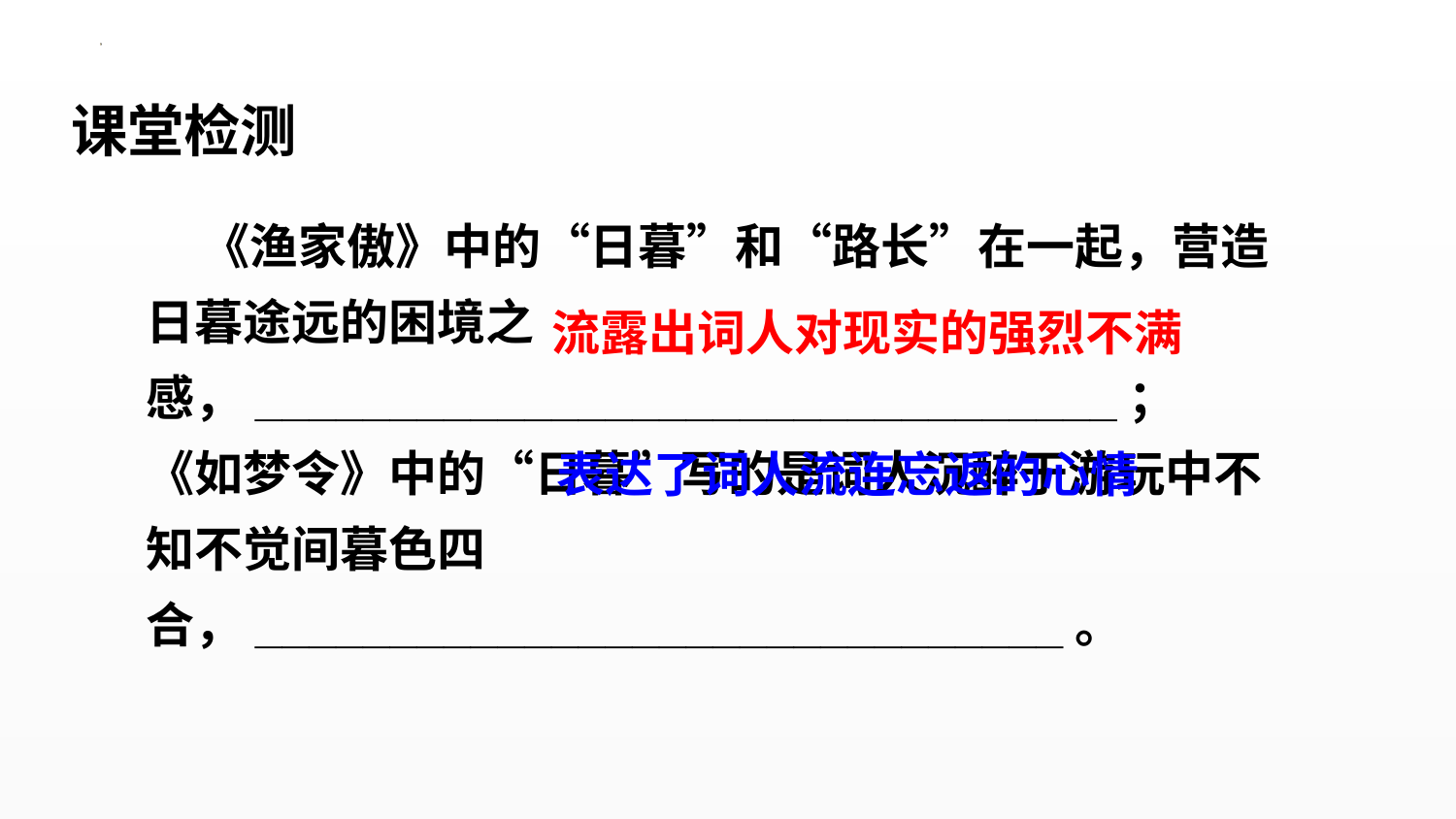

课堂检测

    《渔家傲》中的“日暮”和“路长”在一起，营造日暮途远的困境之感，________________________________；
《如梦令》中的“日暮”写的是词人沉醉于游玩中不知不觉间暮色四合，______________________________。
流露出词人对现实的强烈不满
表达了词人流连忘返的心情